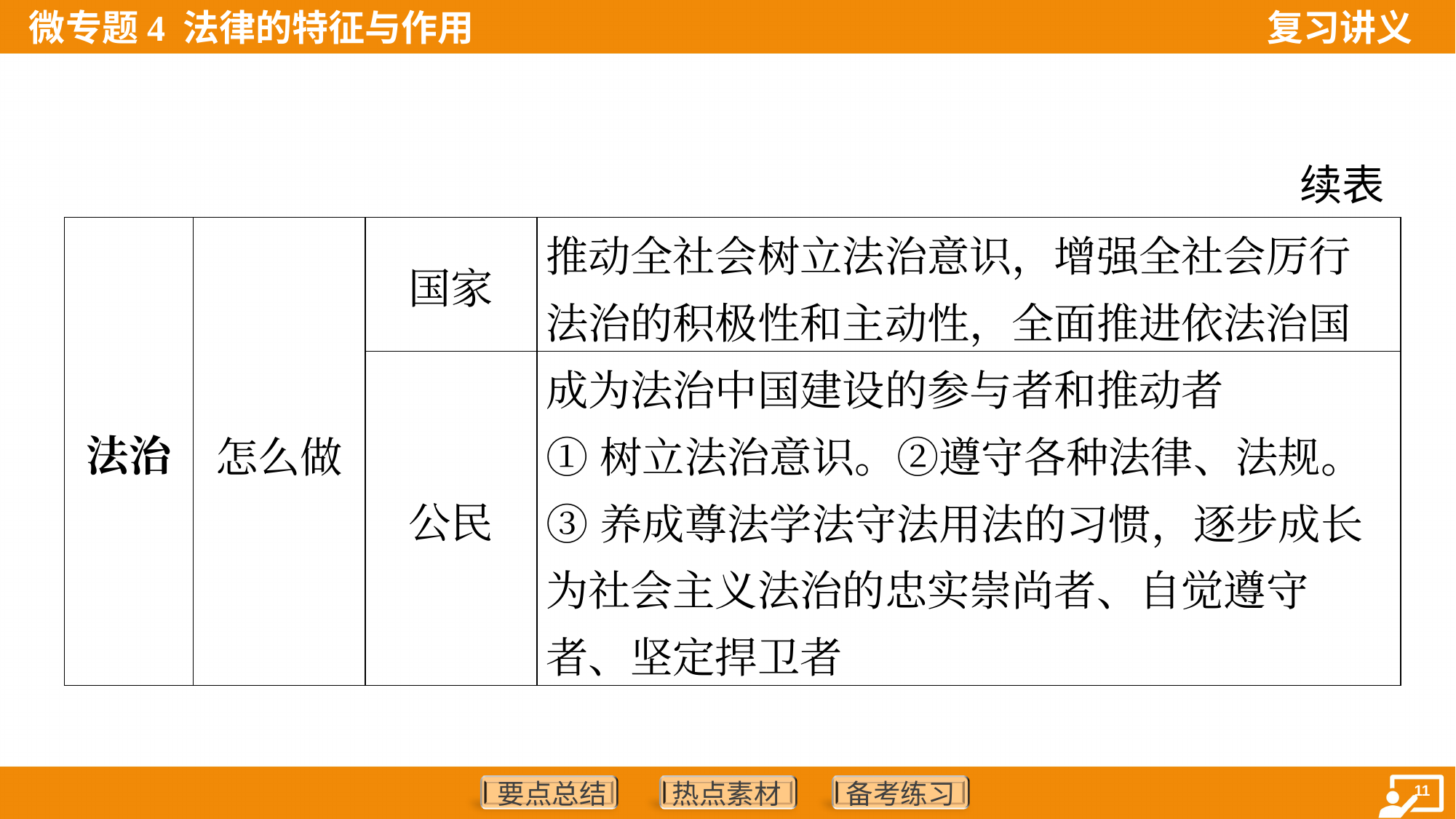

续表
| 法治 | 怎么做 | 国家 | 推动全社会树立法治意识，增强全社会厉行法治的积极性和主动性，全面推进依法治国 |
| --- | --- | --- | --- |
|  |  | 公民 | 成为法治中国建设的参与者和推动者 ①树立法治意识。②遵守各种法律、法规。 ③养成尊法学法守法用法的习惯，逐步成长为社会主义法治的忠实崇尚者、自觉遵守者、坚定捍卫者 |